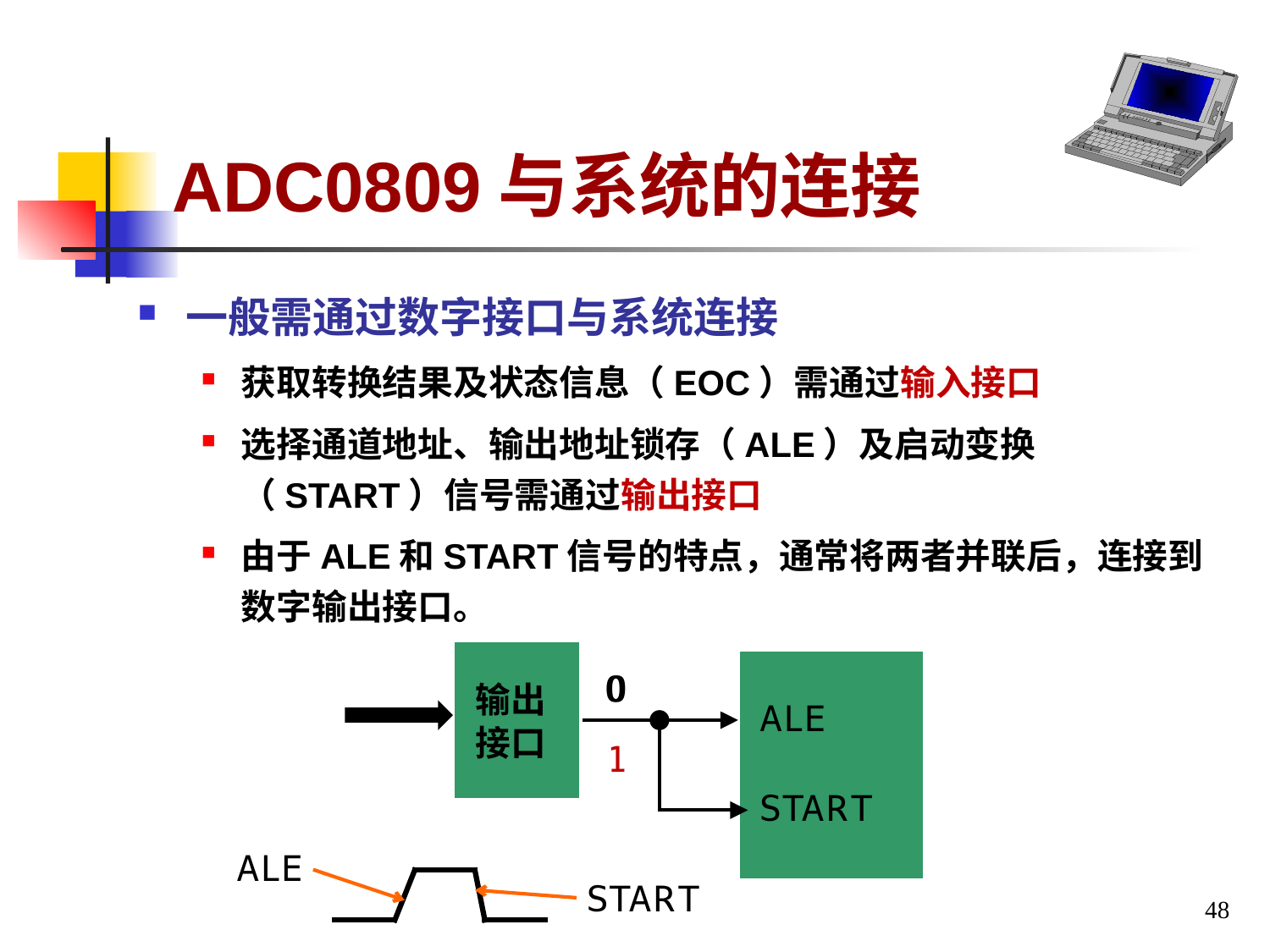

# ADC0809与系统的连接
一般需通过数字接口与系统连接
获取转换结果及状态信息（EOC）需通过输入接口
选择通道地址、输出地址锁存（ALE）及启动变换（START）信号需通过输出接口
由于ALE和START信号的特点，通常将两者并联后，连接到数字输出接口。

输出接口
ALE

START
0
0
1
ALE
48
START